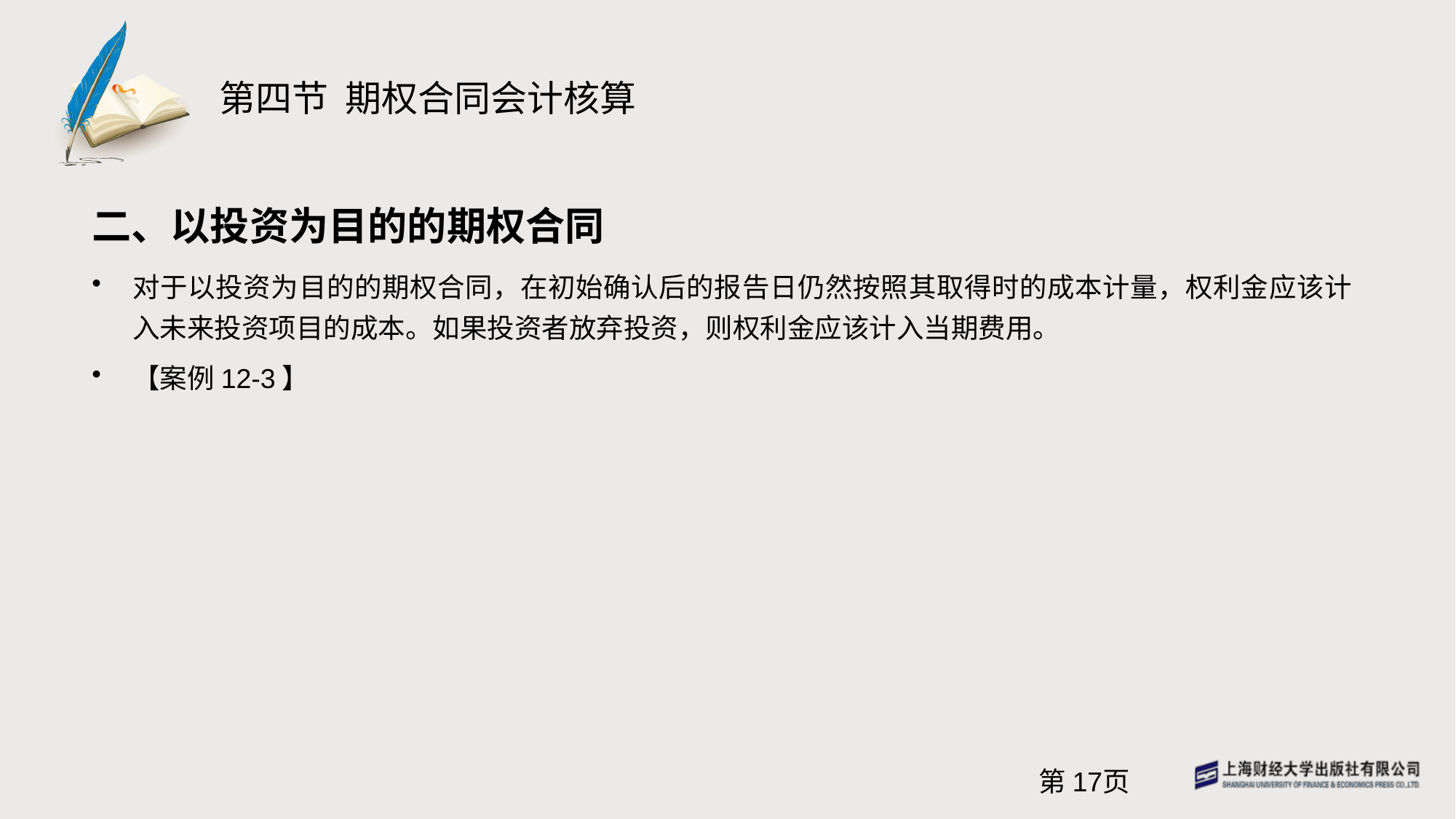

# 第四节  期权合同会计核算
二、以投资为目的的期权合同
对于以投资为目的的期权合同，在初始确认后的报告日仍然按照其取得时的成本计量，权利金应该计入未来投资项目的成本。如果投资者放弃投资，则权利金应该计入当期费用。
【案例12-3】

17